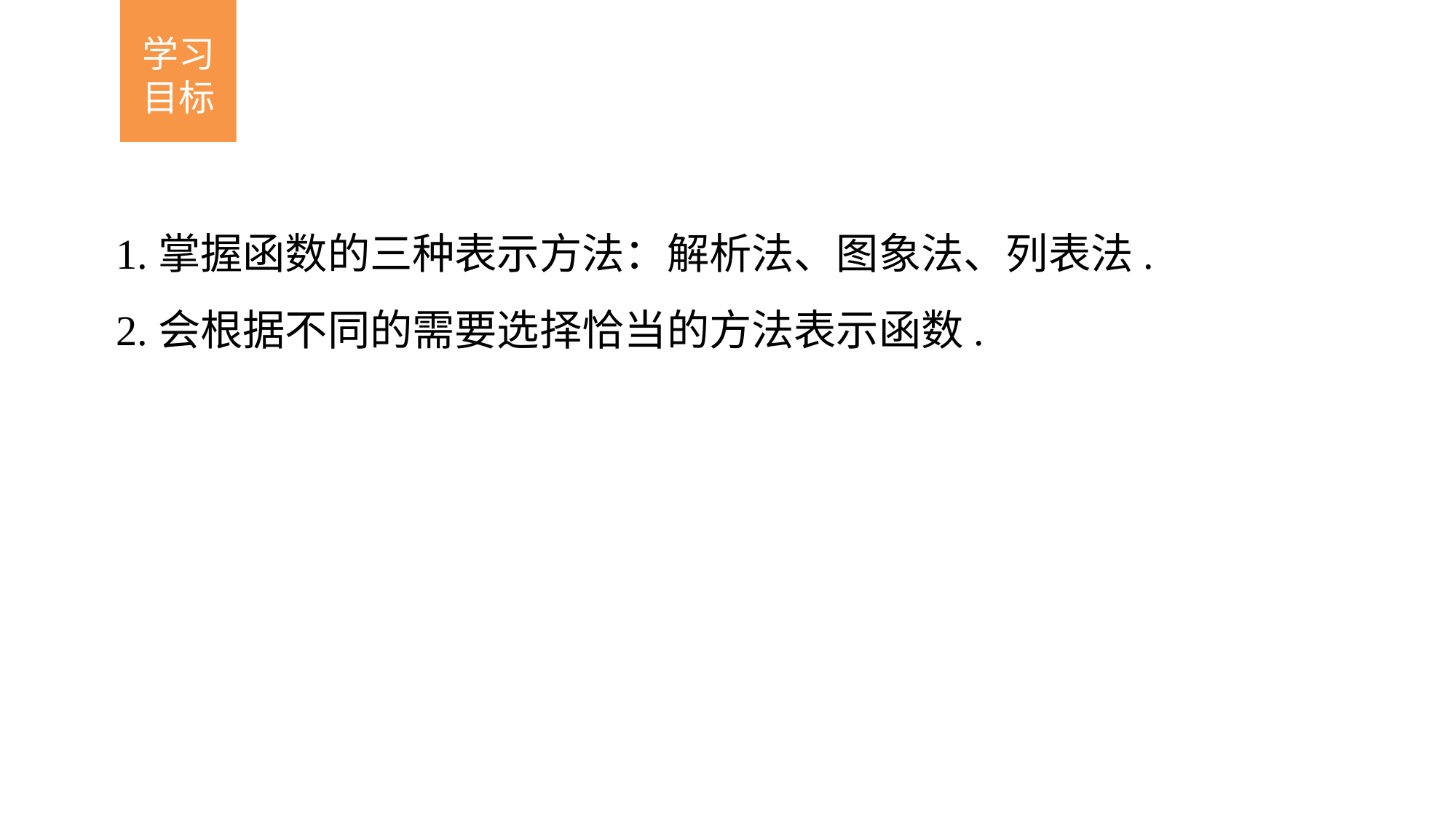

学习目标
1.掌握函数的三种表示方法：解析法、图象法、列表法.
2.会根据不同的需要选择恰当的方法表示函数.